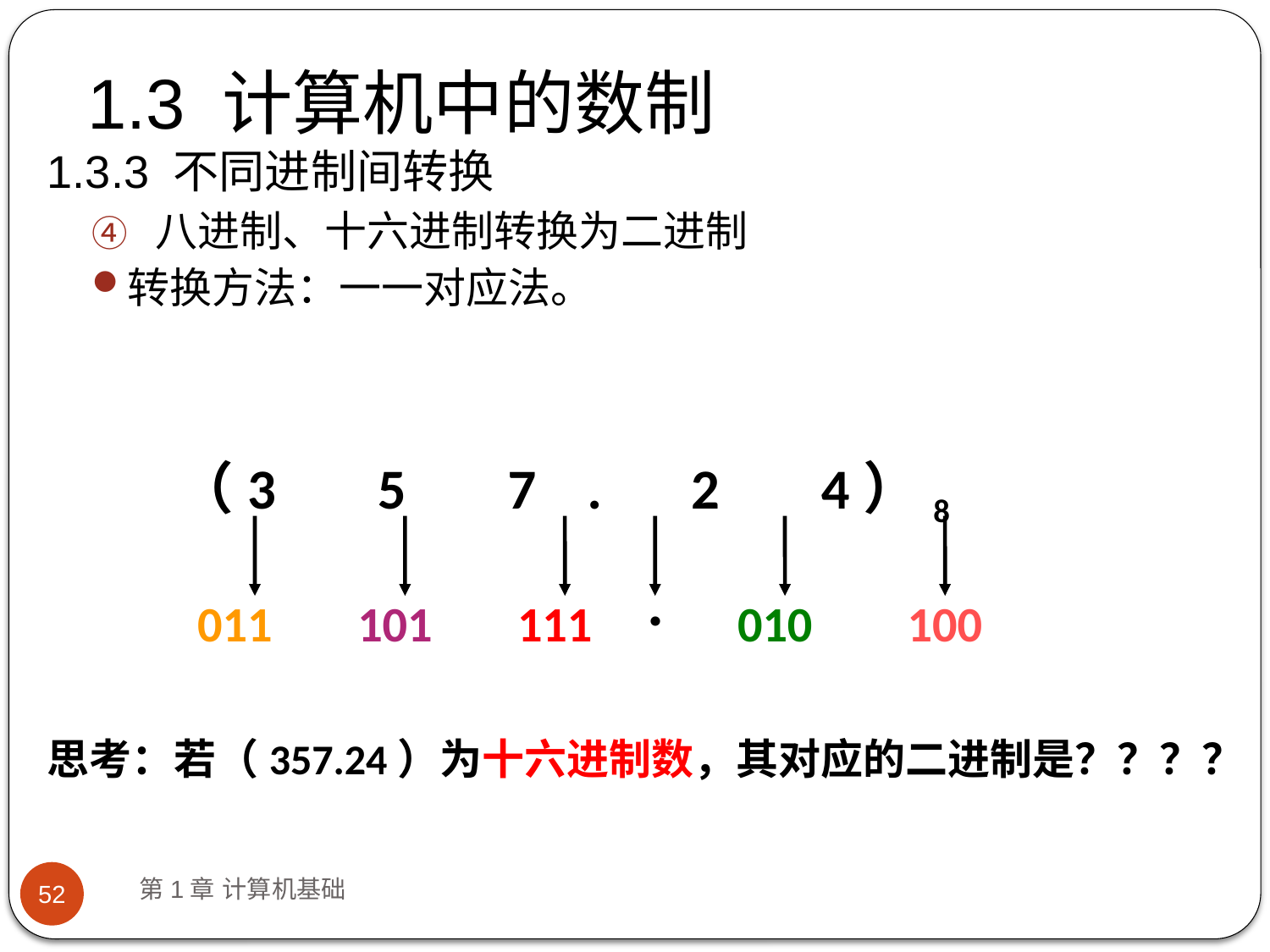

# 1.3 计算机中的数制
1.3.3 不同进制间转换
八进制、十六进制转换为二进制
转换方法：一一对应法。

（3        5        7    .       2        4）8

.
011
101
111
010
100
思考：若（357.24）为十六进制数，其对应的二进制是？？？？
第1章 计算机基础
52